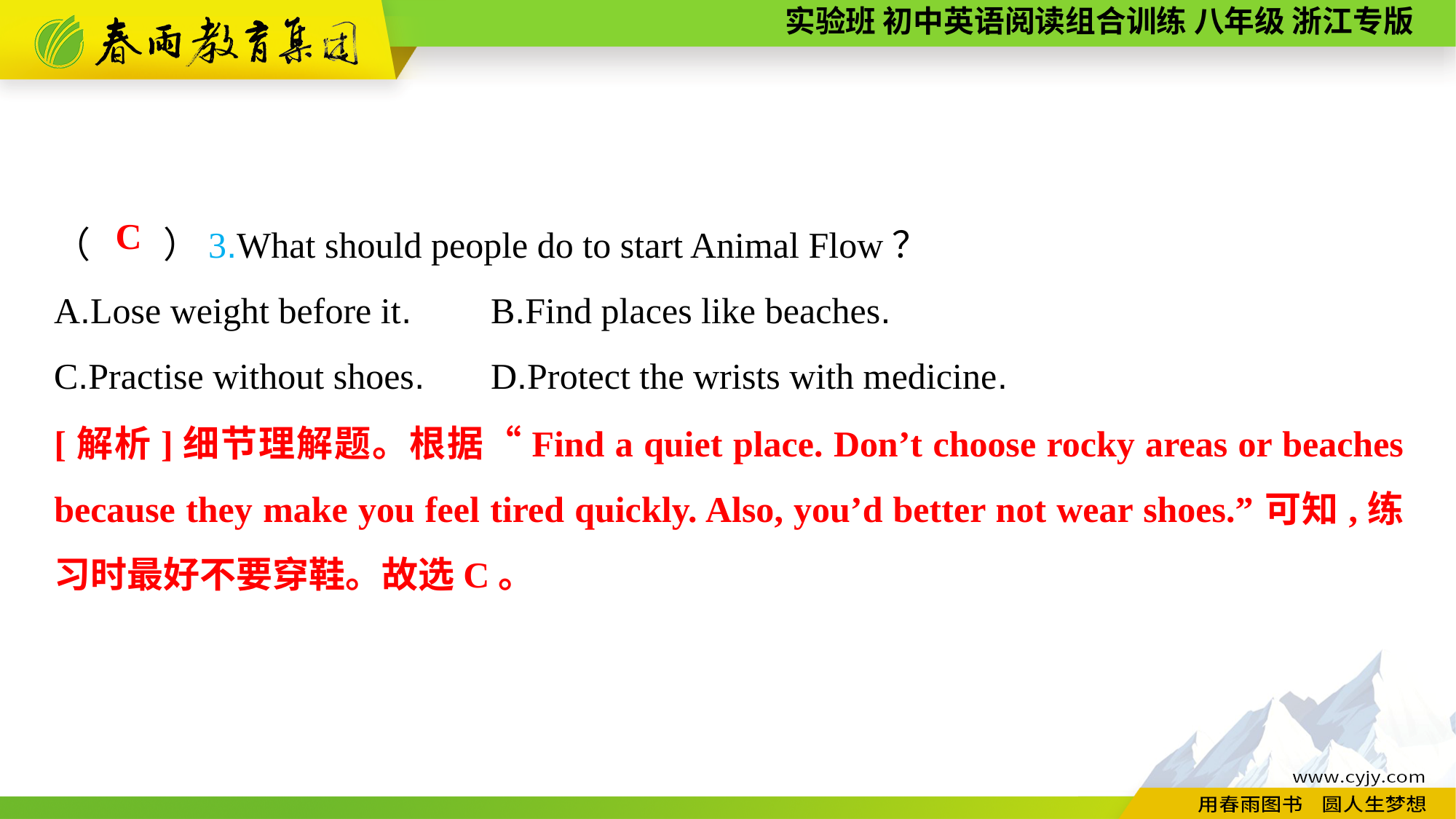

（　　）3.What should people do to start Animal Flow？
A.Lose weight before it.	B.Find places like beaches.
C.Practise without shoes.	D.Protect the wrists with medicine.
C
[解析]细节理解题。根据“Find a quiet place. Don’t choose rocky areas or beaches because they make you feel tired quickly. Also, you’d better not wear shoes.”可知,练习时最好不要穿鞋。故选C。